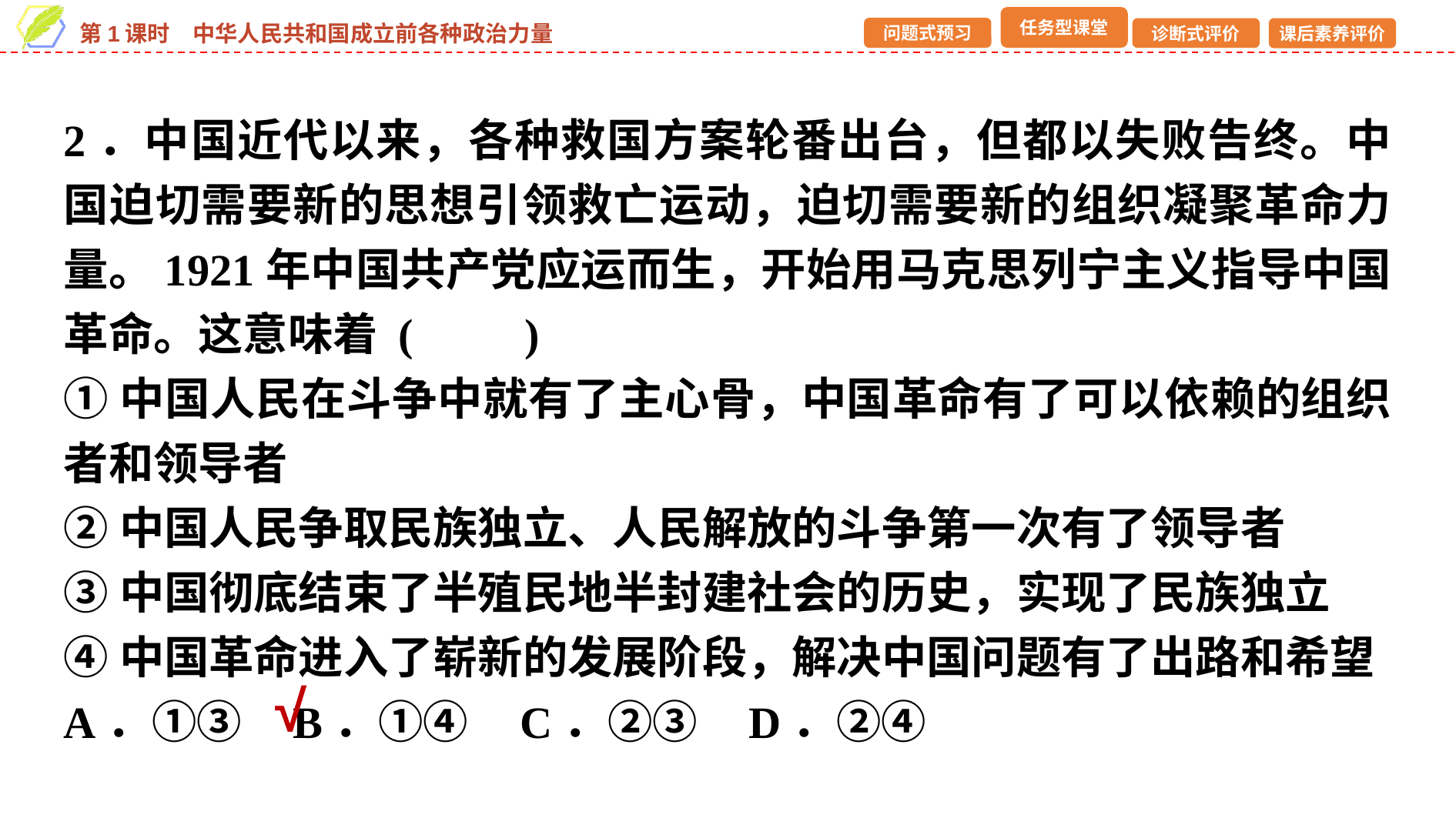

2．中国近代以来，各种救国方案轮番出台，但都以失败告终。中国迫切需要新的思想引领救亡运动，迫切需要新的组织凝聚革命力量。1921年中国共产党应运而生，开始用马克思列宁主义指导中国革命。这意味着 (　　)
①中国人民在斗争中就有了主心骨，中国革命有了可以依赖的组织者和领导者
②中国人民争取民族独立、人民解放的斗争第一次有了领导者
③中国彻底结束了半殖民地半封建社会的历史，实现了民族独立
④中国革命进入了崭新的发展阶段，解决中国问题有了出路和希望
A．①③    B．①④    C．②③    D．②④
√